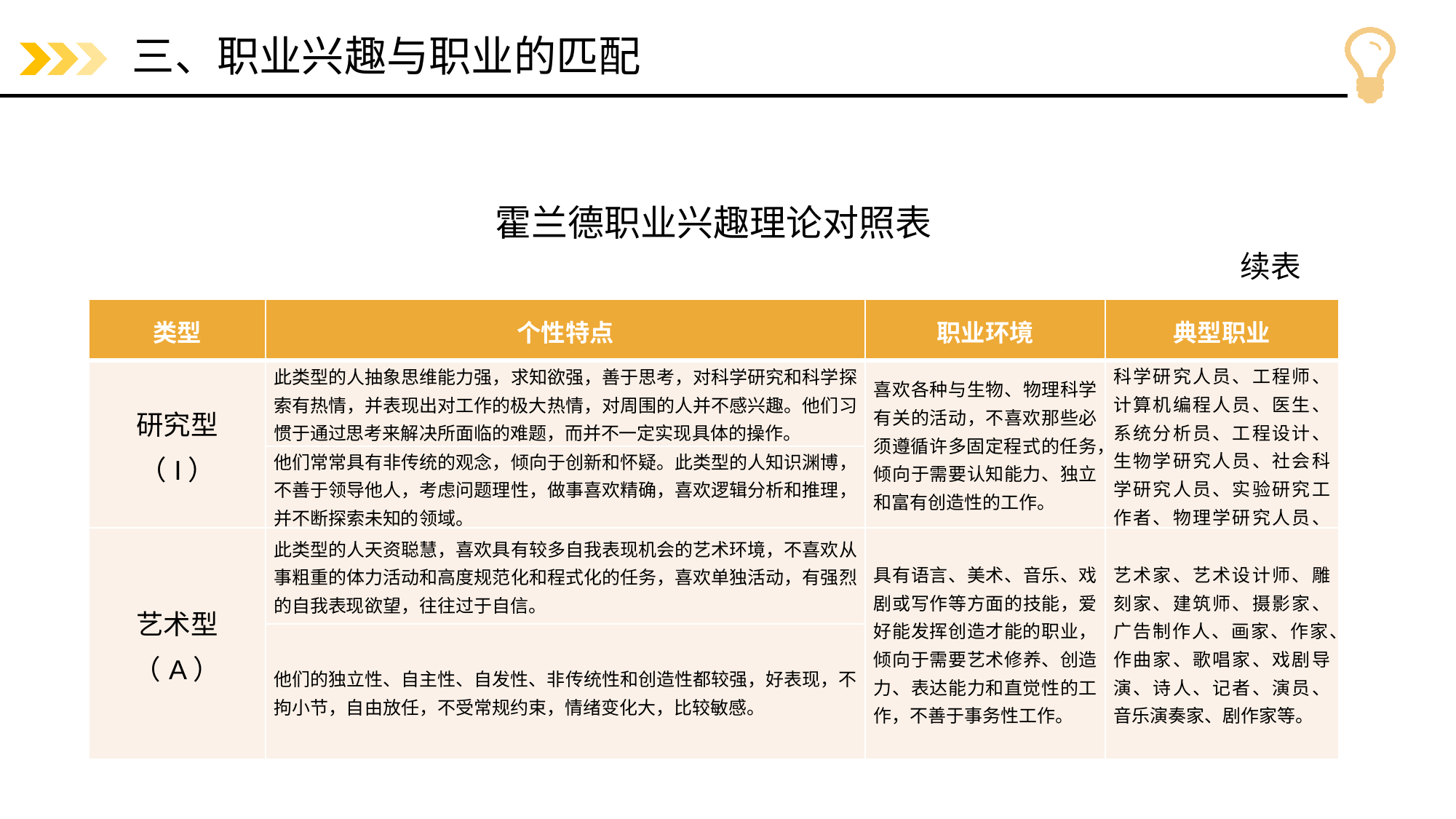

23
# 三、职业兴趣与职业的匹配
霍兰德职业兴趣理论对照表
续表
| 类型 | 个性特点 | 职业环境 | 典型职业 |
| --- | --- | --- | --- |
| 研究型 （I） | 此类型的人抽象思维能力强，求知欲强，善于思考，对科学研究和科学探索有热情，并表现出对工作的极大热情，对周围的人并不感兴趣。他们习惯于通过思考来解决所面临的难题，而并不一定实现具体的操作。 | 喜欢各种与生物、物理科学有关的活动，不喜欢那些必须遵循许多固定程式的任务，倾向于需要认知能力、独立和富有创造性的工作。 | 科学研究人员、工程师、计算机编程人员、医生、系统分析员、工程设计、生物学研究人员、社会科学研究人员、实验研究工作者、物理学研究人员、气象学者等。 |
|  | 他们常常具有非传统的观念，倾向于创新和怀疑。此类型的人知识渊博，不善于领导他人，考虑问题理性，做事喜欢精确，喜欢逻辑分析和推理，并不断探索未知的领域。 |  |  |
| 艺术型 （A） | 此类型的人天资聪慧，喜欢具有较多自我表现机会的艺术环境，不喜欢从事粗重的体力活动和高度规范化和程式化的任务，喜欢单独活动，有强烈的自我表现欲望，往往过于自信。 | 具有语言、美术、音乐、戏剧或写作等方面的技能，爱好能发挥创造才能的职业，倾向于需要艺术修养、创造力、表达能力和直觉性的工作，不善于事务性工作。 | 艺术家、艺术设计师、雕刻家、建筑师、摄影家、广告制作人、画家、作家、作曲家、歌唱家、戏剧导演、诗人、记者、演员、音乐演奏家、剧作家等。 |
|  | 他们的独立性、自主性、自发性、非传统性和创造性都较强，好表现，不拘小节，自由放任，不受常规约束，情绪变化大，比较敏感。 |  |  |